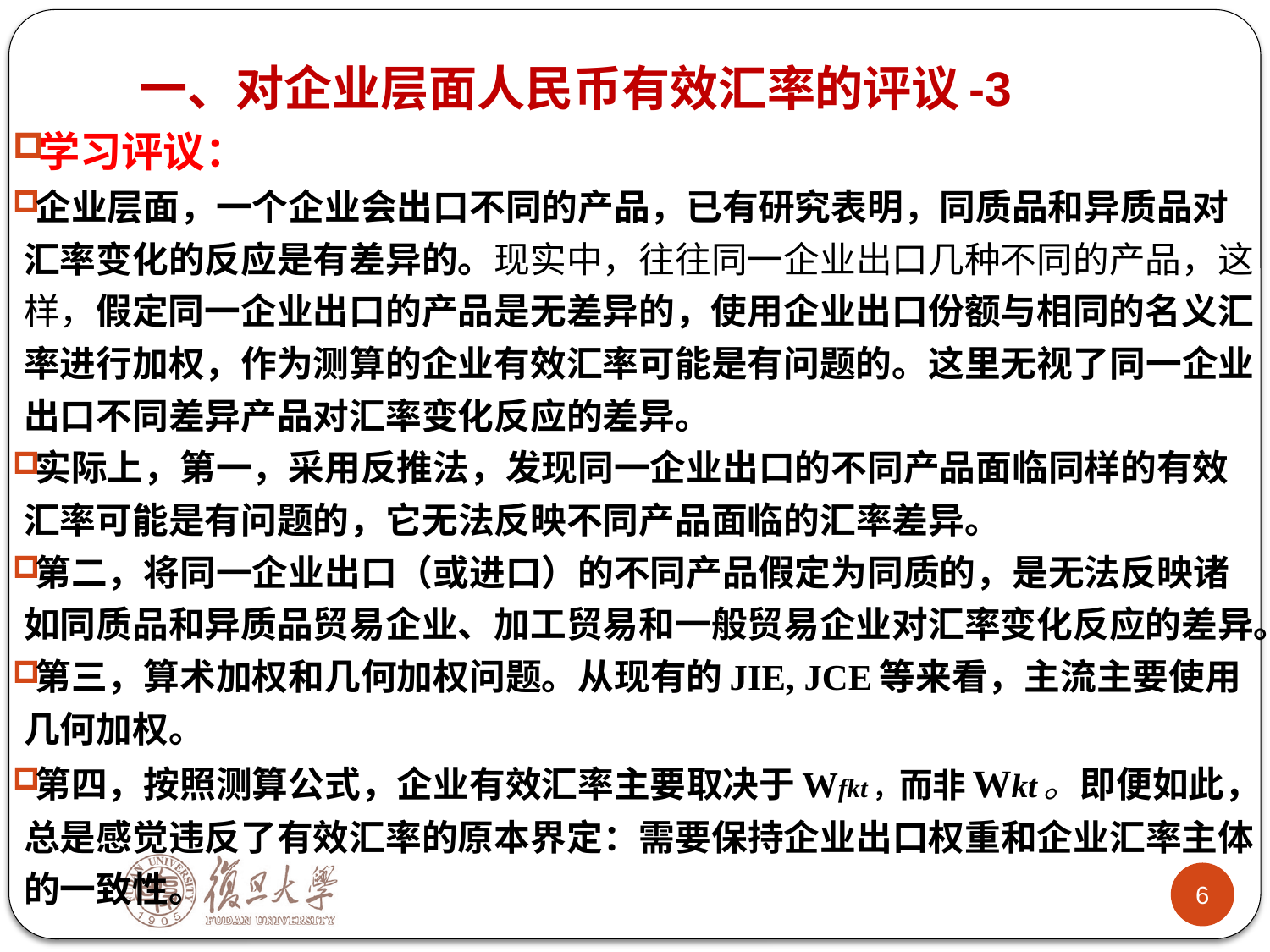

# 一、对企业层面人民币有效汇率的评议-3
学习评议：
企业层面，一个企业会出口不同的产品，已有研究表明，同质品和异质品对汇率变化的反应是有差异的。现实中，往往同一企业出口几种不同的产品，这样，假定同一企业出口的产品是无差异的，使用企业出口份额与相同的名义汇率进行加权，作为测算的企业有效汇率可能是有问题的。这里无视了同一企业出口不同差异产品对汇率变化反应的差异。
实际上，第一，采用反推法，发现同一企业出口的不同产品面临同样的有效汇率可能是有问题的，它无法反映不同产品面临的汇率差异。
第二，将同一企业出口（或进口）的不同产品假定为同质的，是无法反映诸如同质品和异质品贸易企业、加工贸易和一般贸易企业对汇率变化反应的差异。
第三，算术加权和几何加权问题。从现有的JIE, JCE等来看，主流主要使用几何加权。
第四，按照测算公式，企业有效汇率主要取决于Wfkt，而非Wkt。即便如此，总是感觉违反了有效汇率的原本界定：需要保持企业出口权重和企业汇率主体的一致性。
1
6